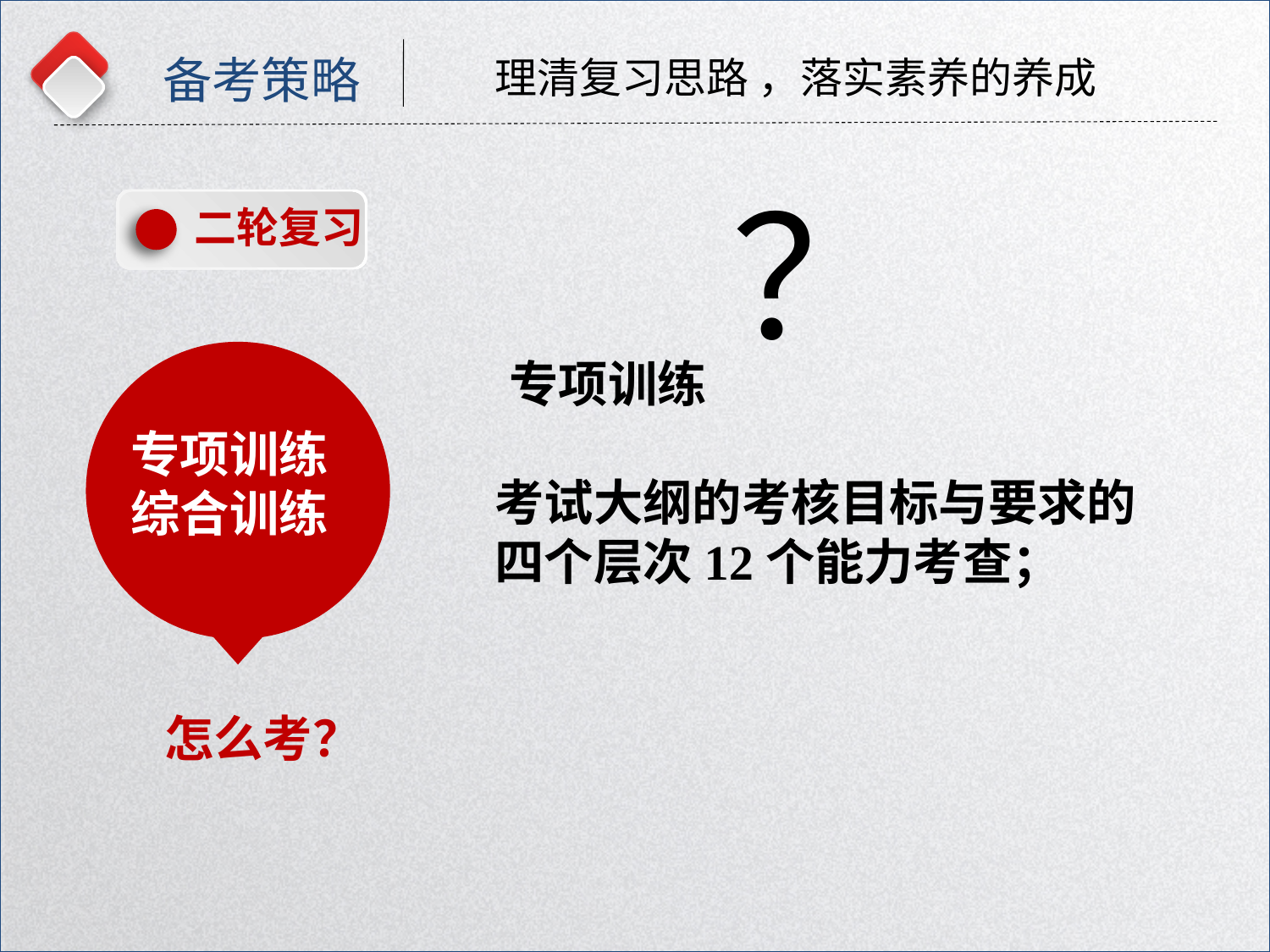

备考策略
理清复习思路 ，落实素养的养成

？

二轮复习

专项训练
专项训练
综合训练
考试大纲的考核目标与要求的四个层次12个能力考查；
怎么考？